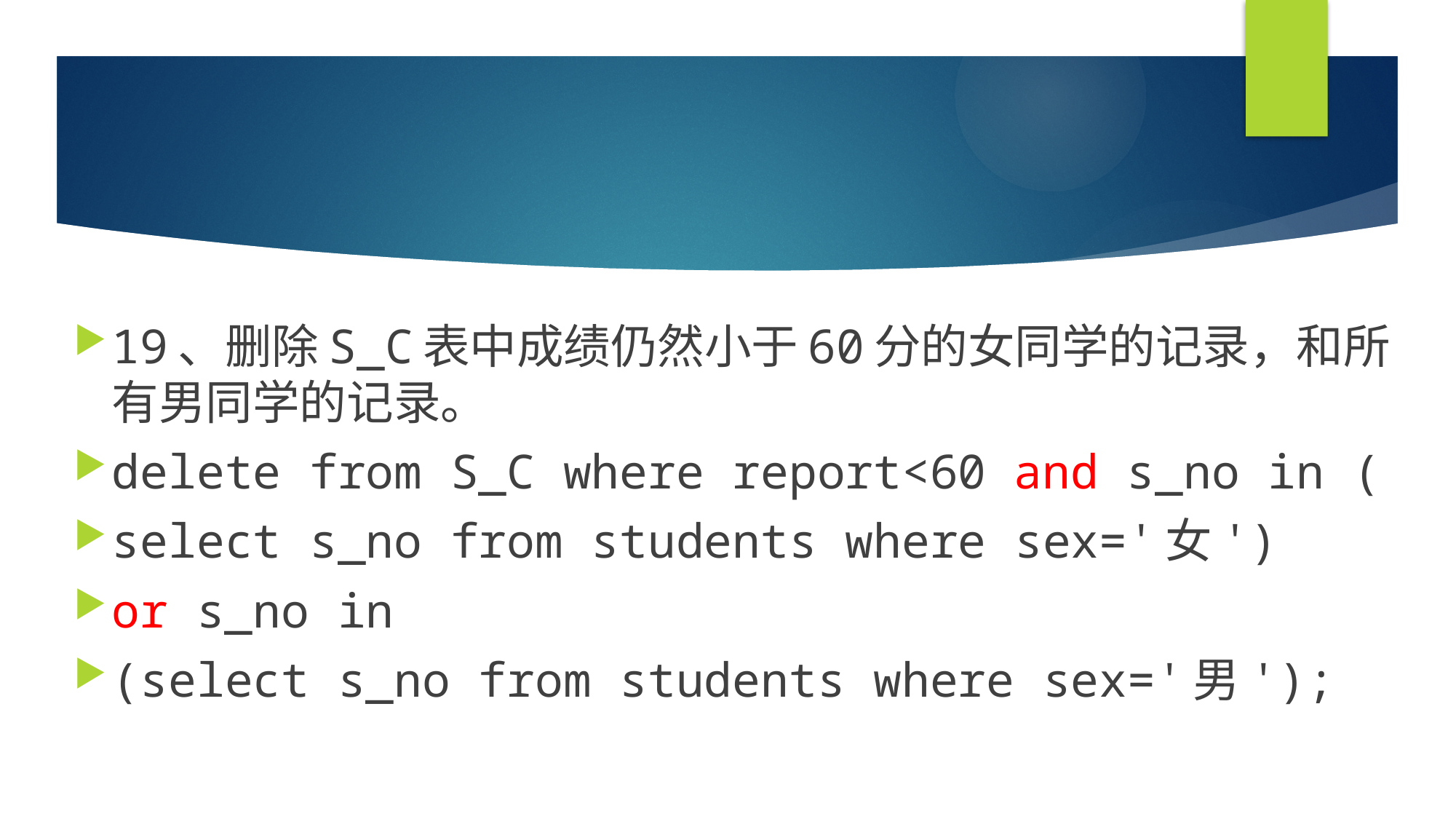

#
19、删除S_C表中成绩仍然小于60分的女同学的记录，和所有男同学的记录。
delete from S_C where report<60 and s_no in (
select s_no from students where sex='女')
or s_no in
(select s_no from students where sex='男');